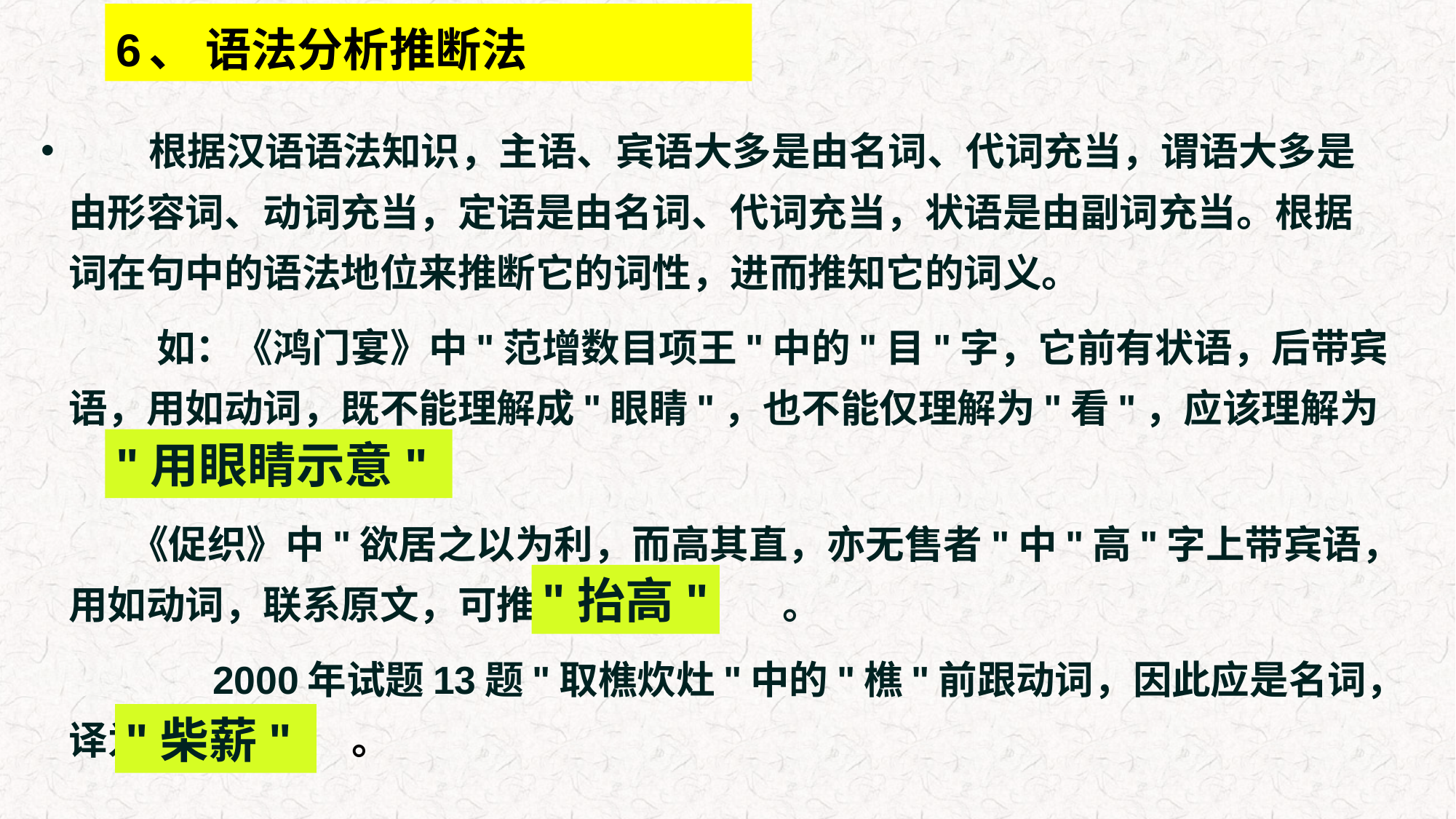

# 6、 语法分析推断法
        根据汉语语法知识，主语、宾语大多是由名词、代词充当，谓语大多是由形容词、动词充当，定语是由名词、代词充当，状语是由副词充当。根据词在句中的语法地位来推断它的词性，进而推知它的词义。
            如：《鸿门宴》中"范增数目项王"中的"目"字，它前有状语，后带宾语，用如动词，既不能理解成"眼睛"，也不能仅理解为"看"，应该理解为                                    。
         《促织》中"欲居之以为利，而高其直，亦无售者"中"高"字上带宾语，用如动词，联系原文，可推断为                   。
                2000年试题13题"取樵炊灶"中的"樵"前跟动词，因此应是名词，译为                       。
"用眼睛示意"
"抬高"
"柴薪"